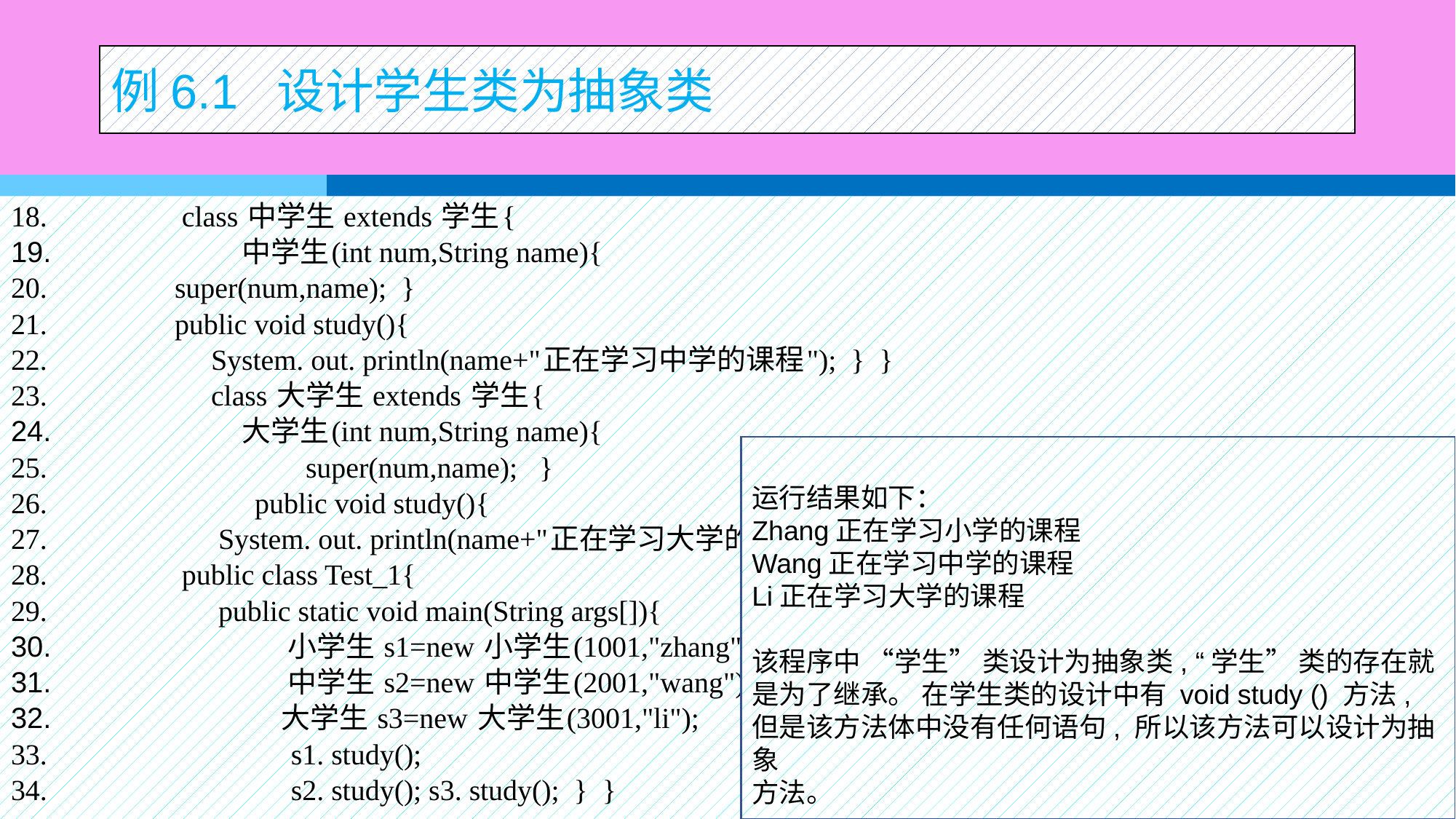

例6.1  设计学生类为抽象类
 class 中学生 extends 学生{
          中学生(int num,String name){
super(num,name);  }
public void study(){
     System. out. println(name+"正在学习中学的课程");  }  }
     class 大学生 extends 学生{
          大学生(int num,String name){
                  super(num,name);   }
           public void study(){
      System. out. println(name+"正在学习大学的课程"); } }
 public class Test_1{
      public static void main(String args[]){
                 小学生 s1=new 小学生(1001,"zhang");
                 中学生 s2=new 中学生(2001,"wang");
                大学生 s3=new 大学生(3001,"li");
                s1. study();
                s2. study(); s3. study();  }  }

运行结果如下：
Zhang正在学习小学的课程
Wang正在学习中学的课程
Li正在学习大学的课程

该程序中 “学生” 类设计为抽象类, “学生” 类的存在就是为了继承。 在学生类的设计中有 void study () 方法, 但是该方法体中没有任何语句, 所以该方法可以设计为抽象
方法。